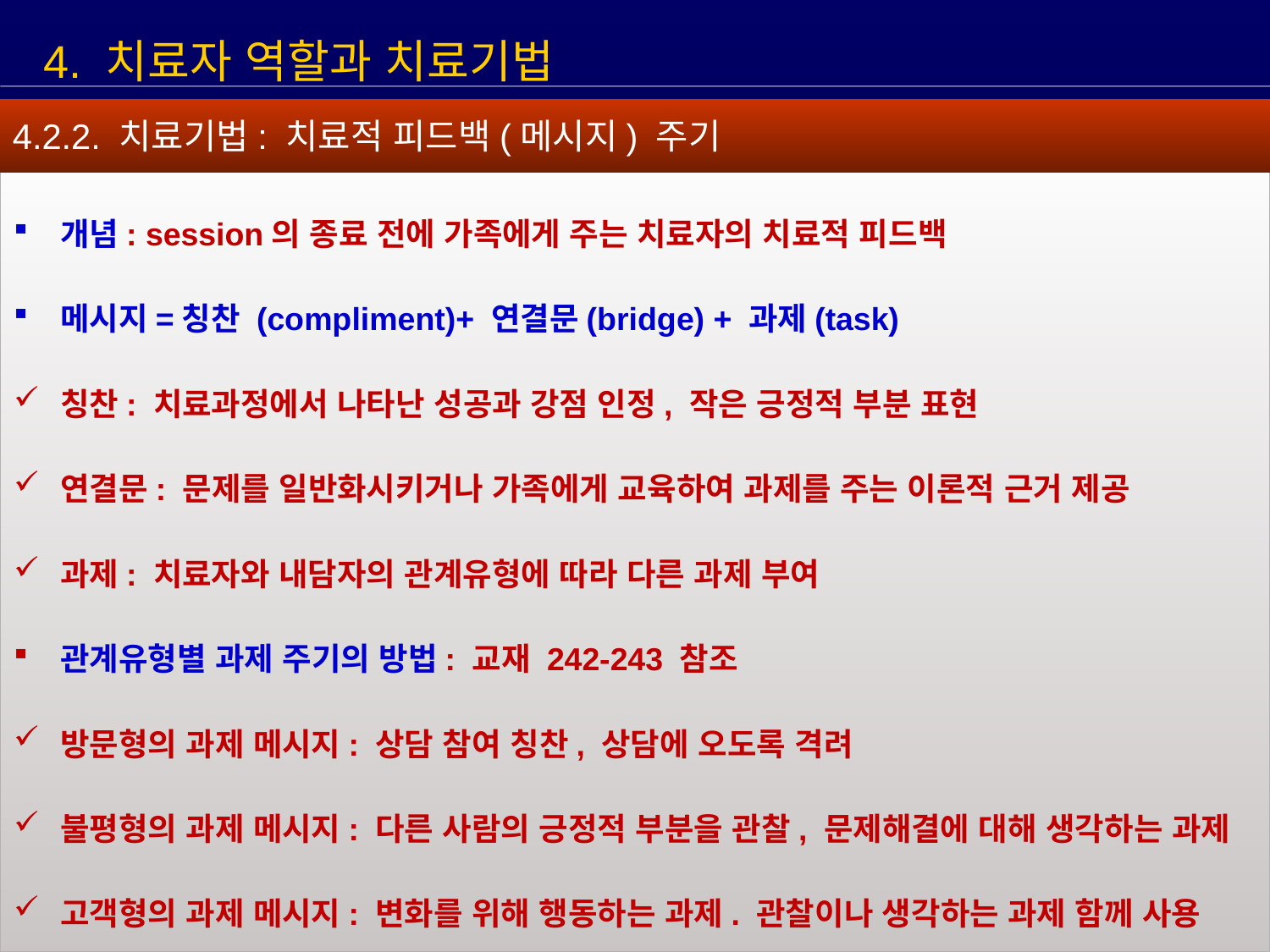

4. 치료자 역할과 치료기법

4.2.2. 치료기법: 치료적 피드백(메시지) 주기
 개념: session의 종료 전에 가족에게 주는 치료자의 치료적 피드백
 메시지=칭찬 (compliment)+ 연결문(bridge) + 과제(task)
 칭찬: 치료과정에서 나타난 성공과 강점 인정, 작은 긍정적 부분 표현
 연결문: 문제를 일반화시키거나 가족에게 교육하여 과제를 주는 이론적 근거 제공
 과제: 치료자와 내담자의 관계유형에 따라 다른 과제 부여
 관계유형별 과제 주기의 방법: 교재 242-243 참조
 방문형의 과제 메시지: 상담 참여 칭찬, 상담에 오도록 격려
 불평형의 과제 메시지: 다른 사람의 긍정적 부분을 관찰, 문제해결에 대해 생각하는 과제
 고객형의 과제 메시지: 변화를 위해 행동하는 과제. 관찰이나 생각하는 과제 함께 사용